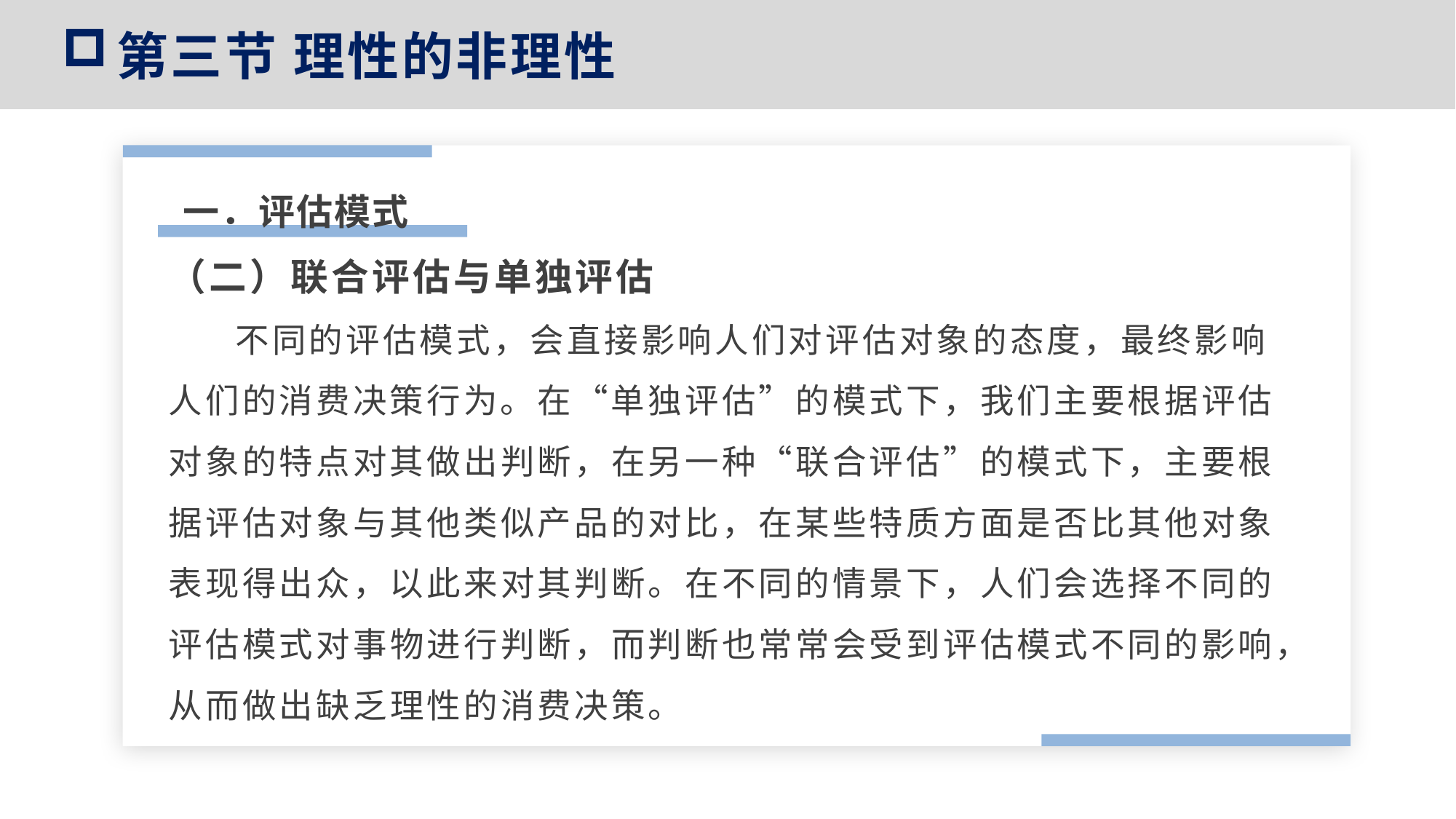

第三节 理性的非理性

一．评估模式

（二）联合评估与单独评估
      不同的评估模式，会直接影响人们对评估对象的态度，最终影响人们的消费决策行为。在“单独评估”的模式下，我们主要根据评估对象的特点对其做出判断，在另一种“联合评估”的模式下，主要根据评估对象与其他类似产品的对比，在某些特质方面是否比其他对象表现得出众，以此来对其判断。在不同的情景下，人们会选择不同的评估模式对事物进行判断，而判断也常常会受到评估模式不同的影响，从而做出缺乏理性的消费决策。